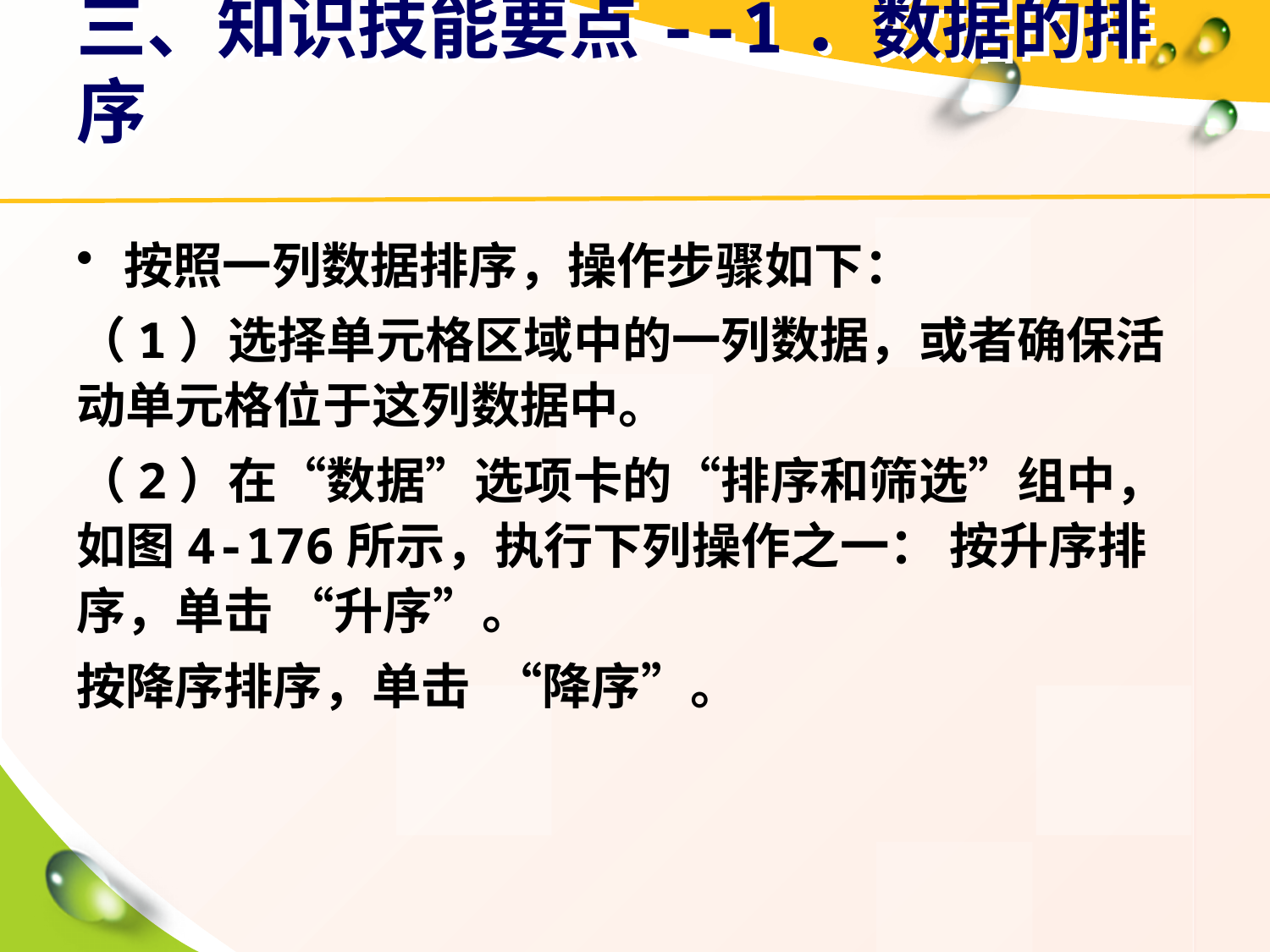

# 三、知识技能要点--1．数据的排序
按照一列数据排序，操作步骤如下：
（1）选择单元格区域中的一列数据，或者确保活动单元格位于这列数据中。
（2）在“数据”选项卡的“排序和筛选”组中，如图4-176所示，执行下列操作之一： 按升序排序，单击 “升序”。
按降序排序，单击  “降序”。